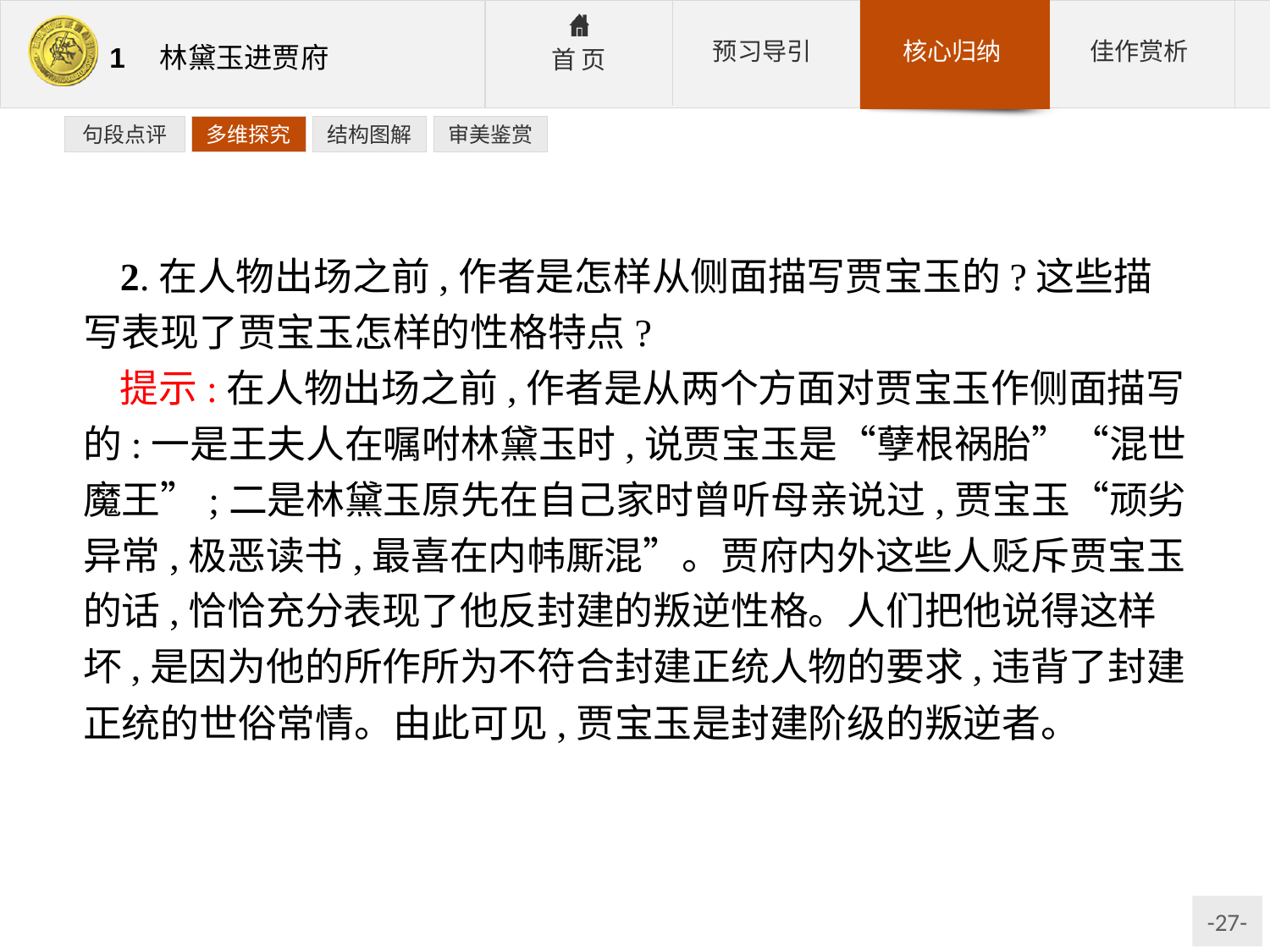

句段点评
多维探究
结构图解
审美鉴赏
2.在人物出场之前,作者是怎样从侧面描写贾宝玉的?这些描写表现了贾宝玉怎样的性格特点?
提示:在人物出场之前,作者是从两个方面对贾宝玉作侧面描写的:一是王夫人在嘱咐林黛玉时,说贾宝玉是“孽根祸胎”“混世魔王”;二是林黛玉原先在自己家时曾听母亲说过,贾宝玉“顽劣异常,极恶读书,最喜在内帏厮混”。贾府内外这些人贬斥贾宝玉的话,恰恰充分表现了他反封建的叛逆性格。人们把他说得这样坏,是因为他的所作所为不符合封建正统人物的要求,违背了封建正统的世俗常情。由此可见,贾宝玉是封建阶级的叛逆者。